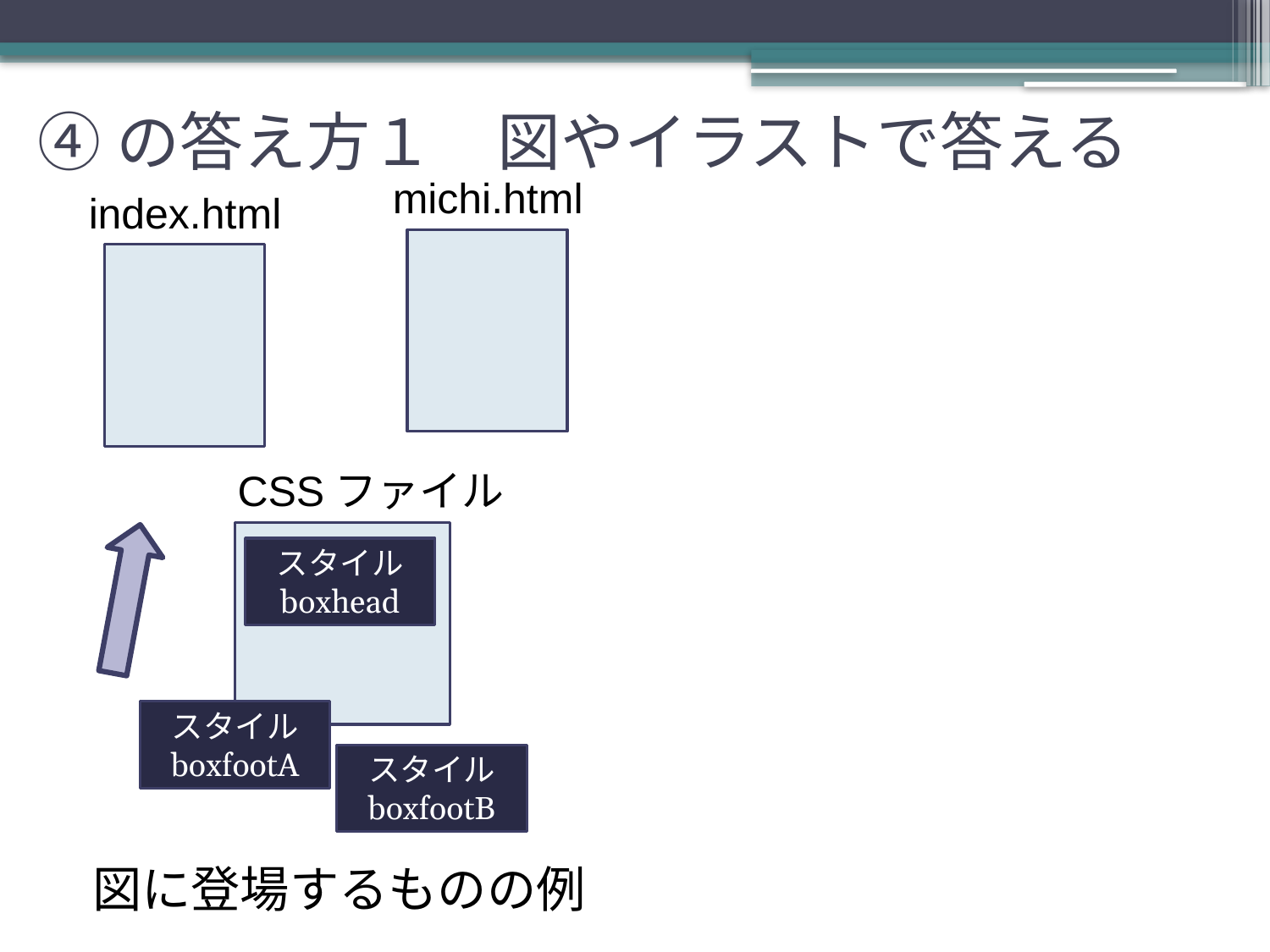

④の答え方１　図やイラストで答える
michi.html
index.html

CSSファイル

スタイル
boxhead

スタイル
boxfootA
スタイル
boxfootB
図に登場するものの例